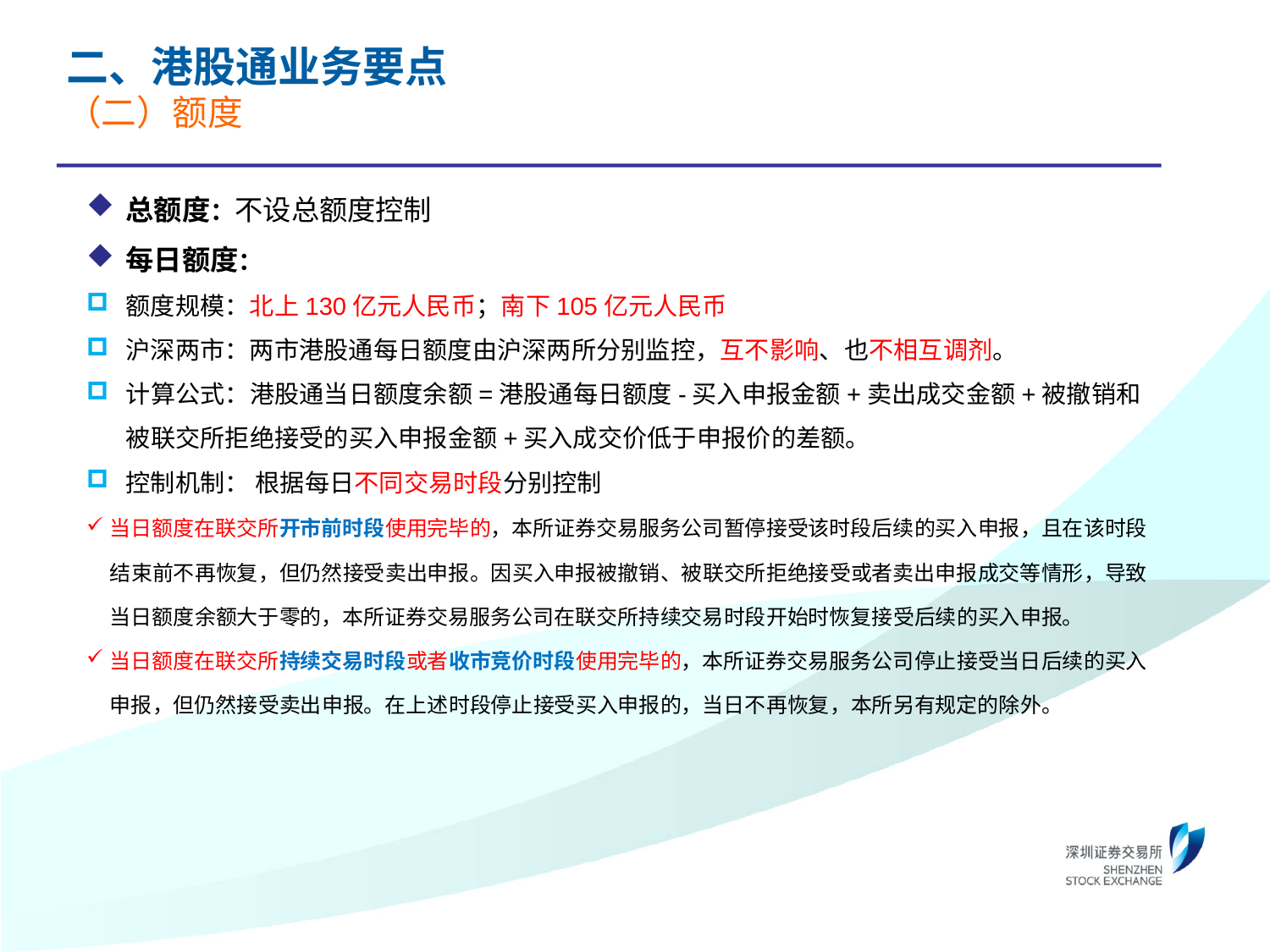

二、港股通业务要点
（二）额度

总额度：不设总额度控制
每日额度：
额度规模：北上130亿元人民币；南下105亿元人民币
沪深两市：两市港股通每日额度由沪深两所分别监控，互不影响、也不相互调剂。
计算公式：港股通当日额度余额=港股通每日额度-买入申报金额+卖出成交金额+被撤销和被联交所拒绝接受的买入申报金额+买入成交价低于申报价的差额。
控制机制： 根据每日不同交易时段分别控制
当日额度在联交所开市前时段使用完毕的，本所证券交易服务公司暂停接受该时段后续的买入申报，且在该时段结束前不再恢复，但仍然接受卖出申报。因买入申报被撤销、被联交所拒绝接受或者卖出申报成交等情形，导致当日额度余额大于零的，本所证券交易服务公司在联交所持续交易时段开始时恢复接受后续的买入申报。
当日额度在联交所持续交易时段或者收市竞价时段使用完毕的，本所证券交易服务公司停止接受当日后续的买入申报，但仍然接受卖出申报。在上述时段停止接受买入申报的，当日不再恢复，本所另有规定的除外。